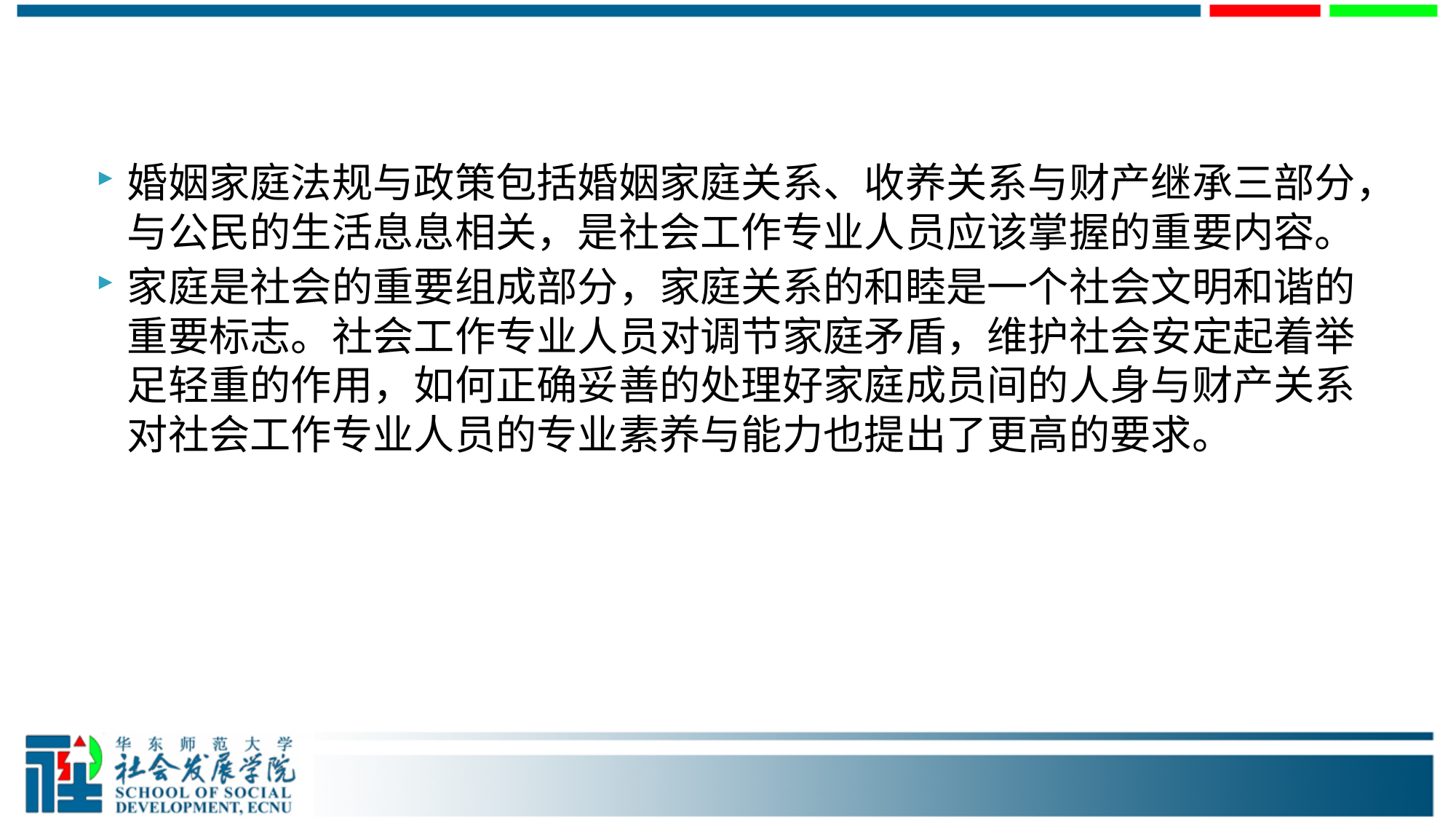

#
婚姻家庭法规与政策包括婚姻家庭关系、收养关系与财产继承三部分，与公民的生活息息相关，是社会工作专业人员应该掌握的重要内容。
家庭是社会的重要组成部分，家庭关系的和睦是一个社会文明和谐的重要标志。社会工作专业人员对调节家庭矛盾，维护社会安定起着举足轻重的作用，如何正确妥善的处理好家庭成员间的人身与财产关系对社会工作专业人员的专业素养与能力也提出了更高的要求。